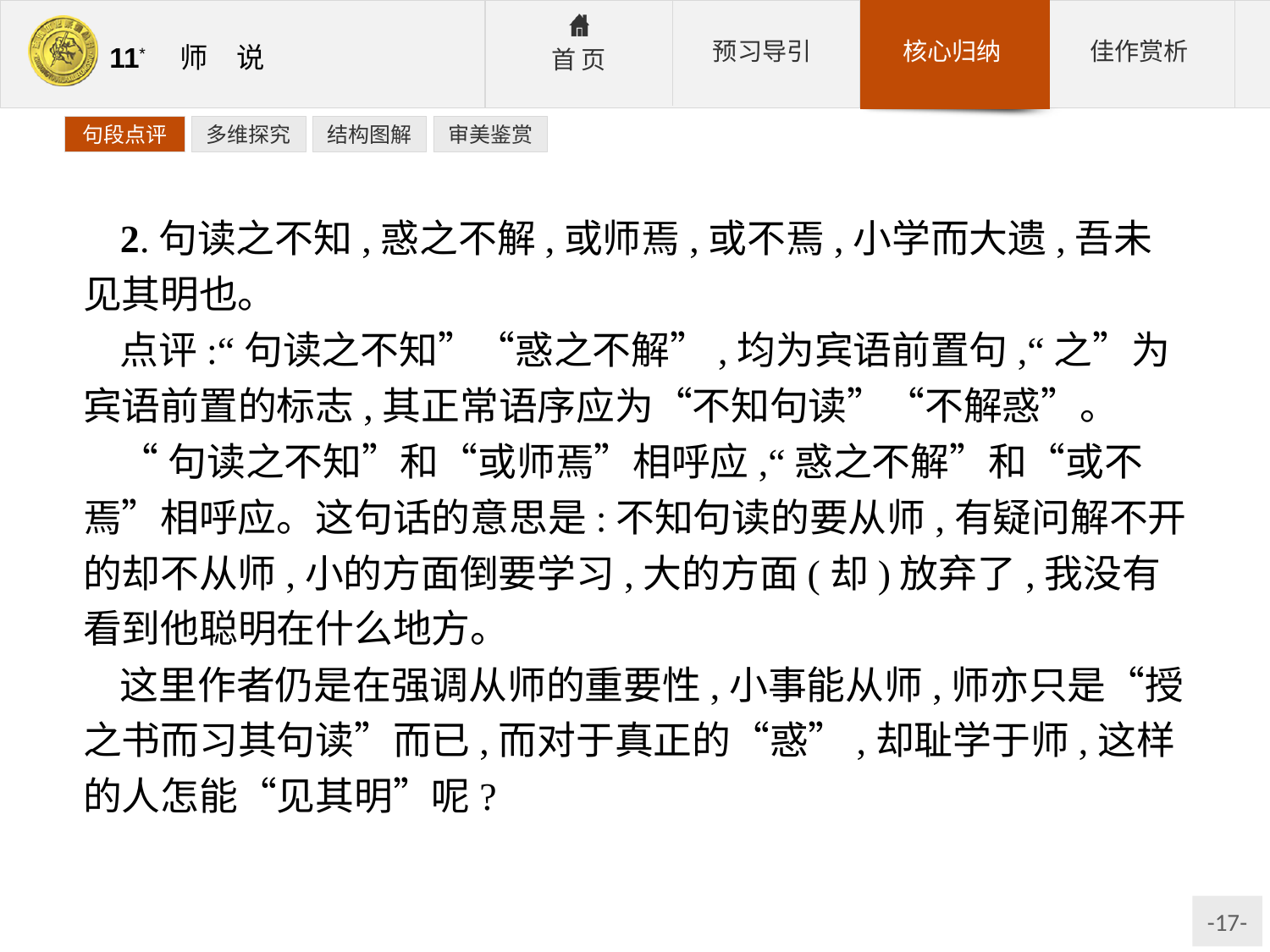

句段点评
多维探究
结构图解
审美鉴赏
2.句读之不知,惑之不解,或师焉,或不焉,小学而大遗,吾未见其明也。
点评:“句读之不知”“惑之不解”,均为宾语前置句,“之”为宾语前置的标志,其正常语序应为“不知句读”“不解惑”。
“句读之不知”和“或师焉”相呼应,“惑之不解”和“或不焉”相呼应。这句话的意思是:不知句读的要从师,有疑问解不开的却不从师,小的方面倒要学习,大的方面(却)放弃了,我没有看到他聪明在什么地方。
这里作者仍是在强调从师的重要性,小事能从师,师亦只是“授之书而习其句读”而已,而对于真正的“惑”,却耻学于师,这样的人怎能“见其明”呢?